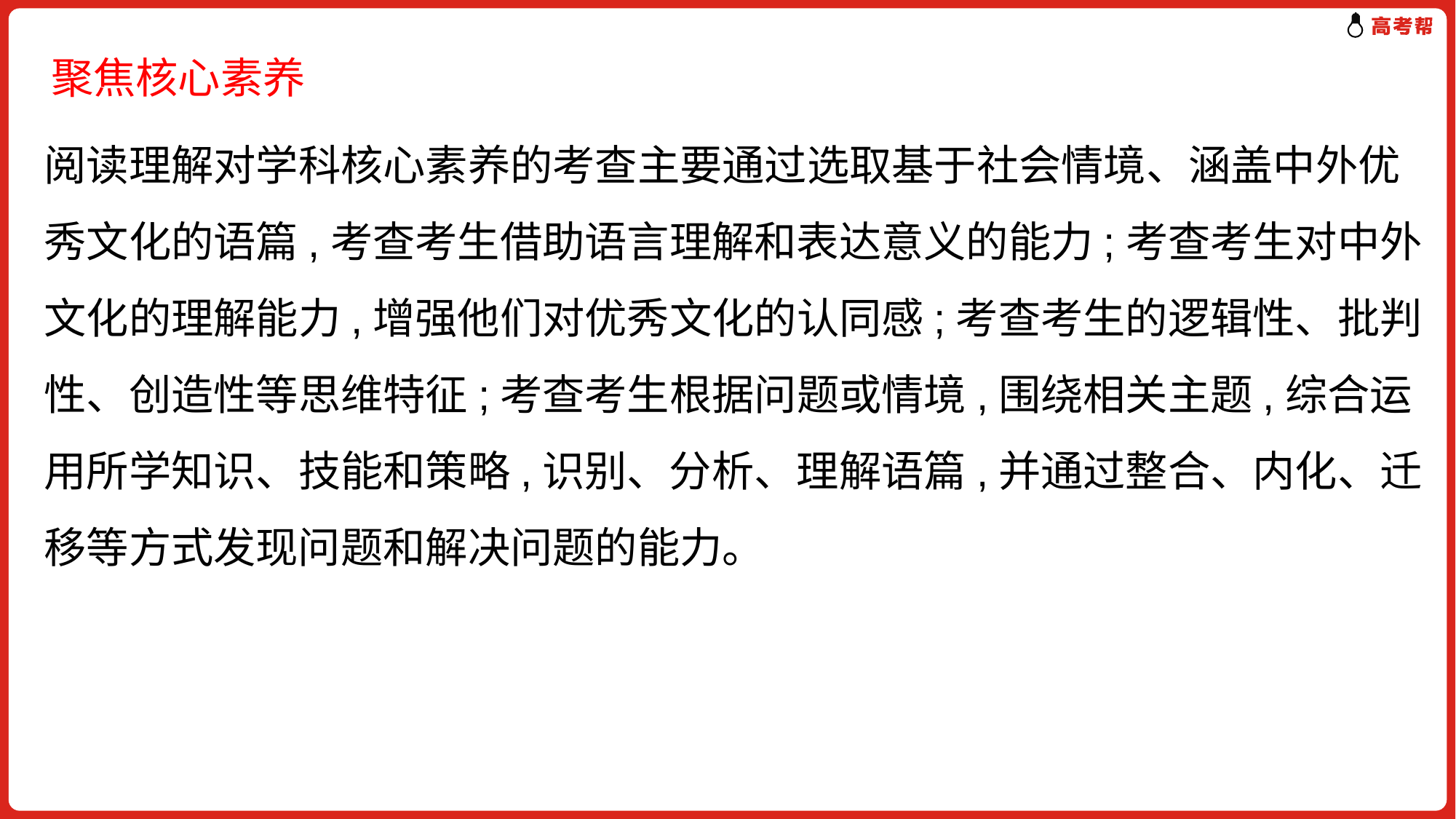

聚焦核心素养
阅读理解对学科核心素养的考查主要通过选取基于社会情境、涵盖中外优秀文化的语篇,考查考生借助语言理解和表达意义的能力;考查考生对中外文化的理解能力,增强他们对优秀文化的认同感;考查考生的逻辑性、批判性、创造性等思维特征;考查考生根据问题或情境,围绕相关主题,综合运用所学知识、技能和策略,识别、分析、理解语篇,并通过整合、内化、迁移等方式发现问题和解决问题的能力。